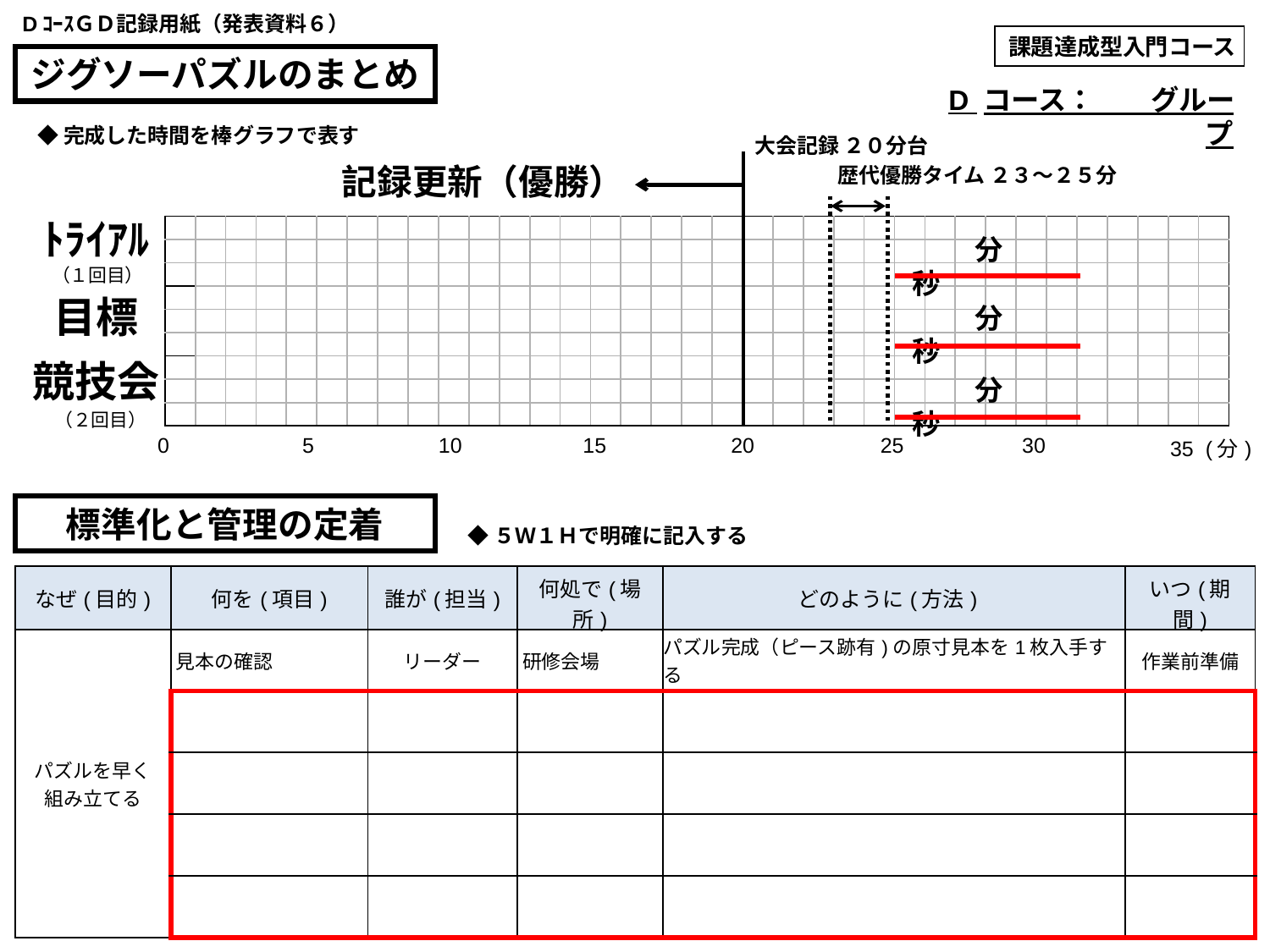

DｺｰｽＧＤ記録用紙（発表資料６）
課題達成型入門コース
ジグソーパズルのまとめ
D コース：　　グループ
◆完成した時間を棒グラフで表す
大会記録 ２０分台
記録更新（優勝）
歴代優勝タイム ２３～２５分
ﾄﾗｲｱﾙ
（１回目）
|  |  |  |  |  |  |  |  |  |  |  |  |  |  |  |  |  |  |  |  |  |  |  |  |  |  |  |  |  |  |  |  |  |  |  |
| --- | --- | --- | --- | --- | --- | --- | --- | --- | --- | --- | --- | --- | --- | --- | --- | --- | --- | --- | --- | --- | --- | --- | --- | --- | --- | --- | --- | --- | --- | --- | --- | --- | --- | --- |
|  |  |  |  |  |  |  |  |  |  |  |  |  |  |  |  |  |  |  |  |  |  |  |  |  |  |  |  |  |  |  |  |  |  |  |
|  |  |  |  |  |  |  |  |  |  |  |  |  |  |  |  |  |  |  |  |  |  |  |  |  |  |  |  |  |  |  |  |  |  |  |
|  |  |  |  |  |  |  |  |  |  |  |  |  |  |  |  |  |  |  |  |  |  |  |  |  |  |  |  |  |  |  |  |  |  |  |
|  |  |  |  |  |  |  |  |  |  |  |  |  |  |  |  |  |  |  |  |  |  |  |  |  |  |  |  |  |  |  |  |  |  |  |
|  |  |  |  |  |  |  |  |  |  |  |  |  |  |  |  |  |  |  |  |  |  |  |  |  |  |  |  |  |  |  |  |  |  |  |
|  |  |  |  |  |  |  |  |  |  |  |  |  |  |  |  |  |  |  |  |  |  |  |  |  |  |  |  |  |  |  |  |  |  |  |
|  |  |  |  |  |  |  |  |  |  |  |  |  |  |  |  |  |  |  |  |  |  |  |  |  |  |  |  |  |  |  |  |  |  |  |
|  |  |  |  |  |  |  |  |  |  |  |  |  |  |  |  |  |  |  |  |  |  |  |  |  |  |  |  |  |  |  |  |  |  |  |
　　 分 　　秒
目標
　　 分 　　秒
競技会
（２回目）
　　 分 　　秒
| 0 | 5 | 10 | 15 | 20 | 25 | 30 | 35 (分) |
| --- | --- | --- | --- | --- | --- | --- | --- |
標準化と管理の定着
◆５Ｗ１Ｈで明確に記入する
| なぜ(目的) | 何を(項目) | 誰が(担当) | 何処で(場所) | どのように(方法) | いつ(期間) |
| --- | --- | --- | --- | --- | --- |
| パズルを早く 組み立てる | 見本の確認 | リーダー | 研修会場 | パズル完成（ピース跡有)の原寸見本を1枚入手する | 作業前準備 |
|  |  |  |  |  |  |
|  |  |  |  |  |  |
|  |  |  |  |  |  |
|  |  |  |  |  |  |